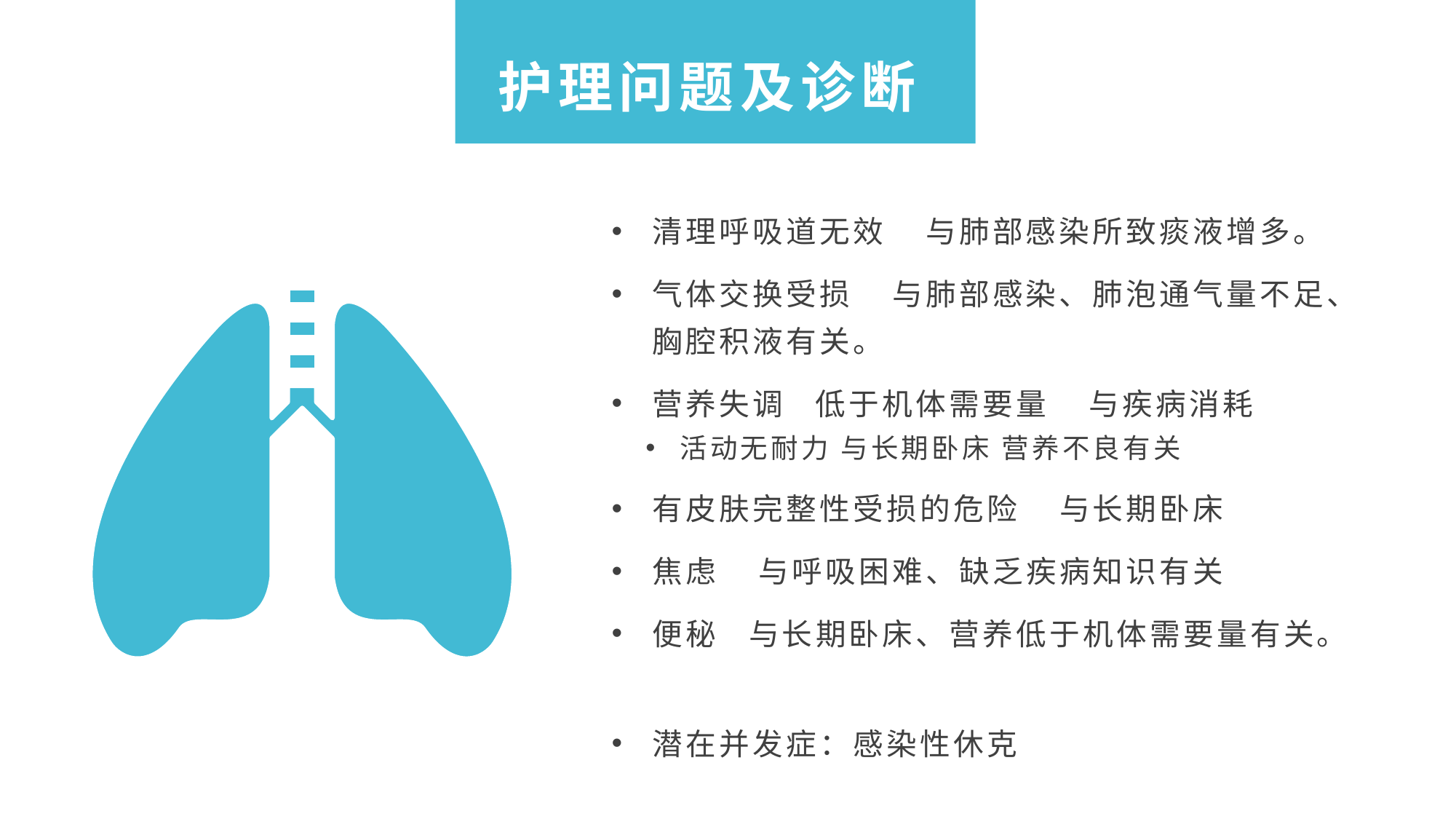

护理问题及诊断
清理呼吸道无效    与肺部感染所致痰液增多。
气体交换受损    与肺部感染、肺泡通气量不足、胸腔积液有关。
营养失调   低于机体需要量    与疾病消耗
活动无耐力 与长期卧床 营养不良有关
有皮肤完整性受损的危险    与长期卧床
焦虑    与呼吸困难、缺乏疾病知识有关
便秘   与长期卧床、营养低于机体需要量有关。
潜在并发症：感染性休克